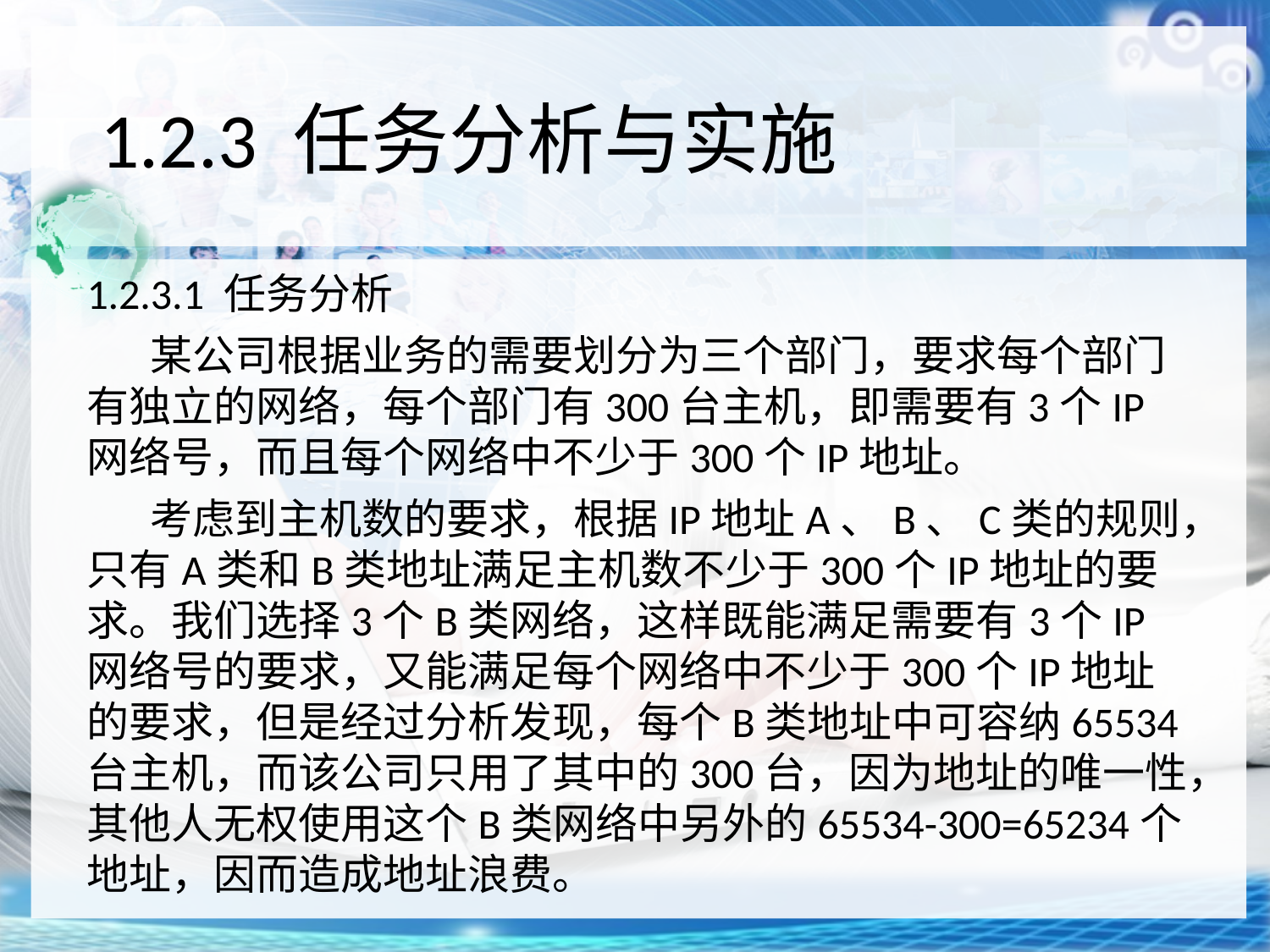

# 1.2.3 任务分析与实施
1.2.3.1 任务分析
某公司根据业务的需要划分为三个部门，要求每个部门有独立的网络，每个部门有300台主机，即需要有3个IP网络号，而且每个网络中不少于300个IP地址。
考虑到主机数的要求，根据IP地址A、B、C类的规则，只有A类和B类地址满足主机数不少于300个IP地址的要求。我们选择3个B类网络，这样既能满足需要有3个IP网络号的要求，又能满足每个网络中不少于300个IP地址的要求，但是经过分析发现，每个B类地址中可容纳65534台主机，而该公司只用了其中的300台，因为地址的唯一性，其他人无权使用这个B类网络中另外的65534-300=65234个地址，因而造成地址浪费。